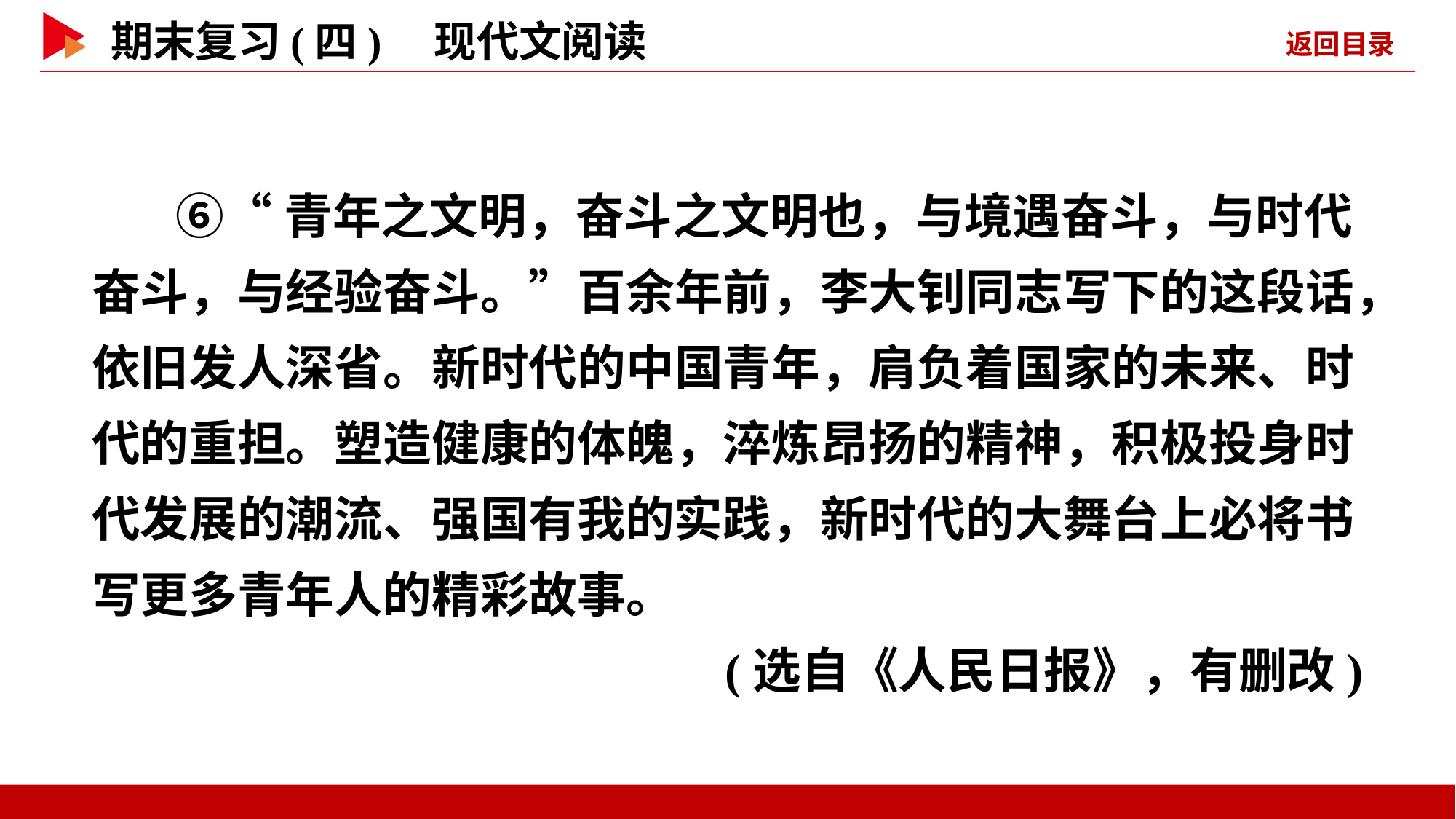

⑥“青年之文明，奋斗之文明也，与境遇奋斗，与时代奋斗，与经验奋斗。”百余年前，李大钊同志写下的这段话，依旧发人深省。新时代的中国青年，肩负着国家的未来、时代的重担。塑造健康的体魄，淬炼昂扬的精神，积极投身时代发展的潮流、强国有我的实践，新时代的大舞台上必将书写更多青年人的精彩故事。
(选自《人民日报》，有删改)